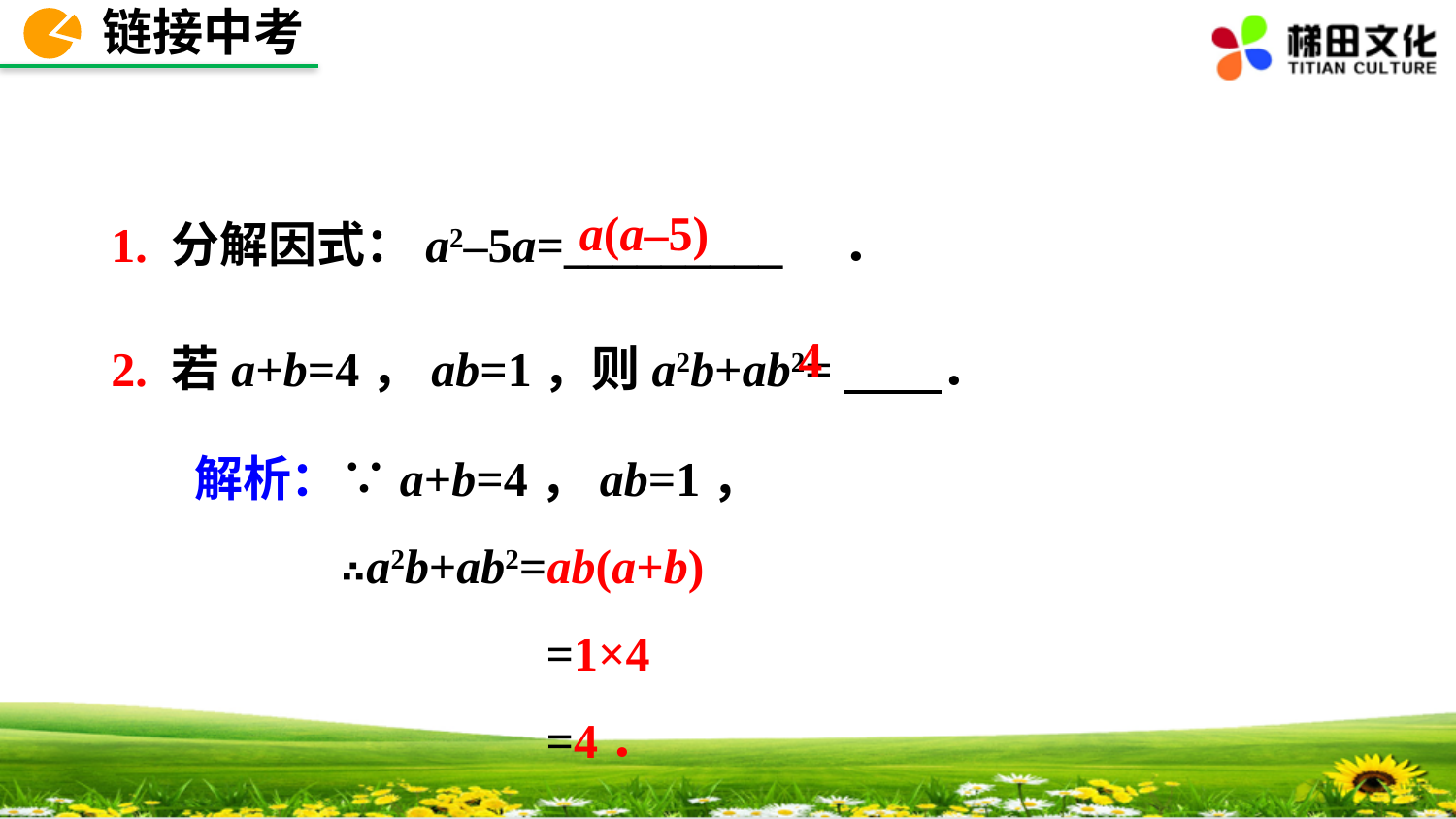

链接中考

a(a–5)
1. 分解因式：a2–5a=_________　．
4
2. 若a+b=4，ab=1，则a2b+ab2=　　．
解析：∵a+b=4，ab=1，
            ∴a2b+ab2=ab(a+b)
                             =1×4
                             =4．